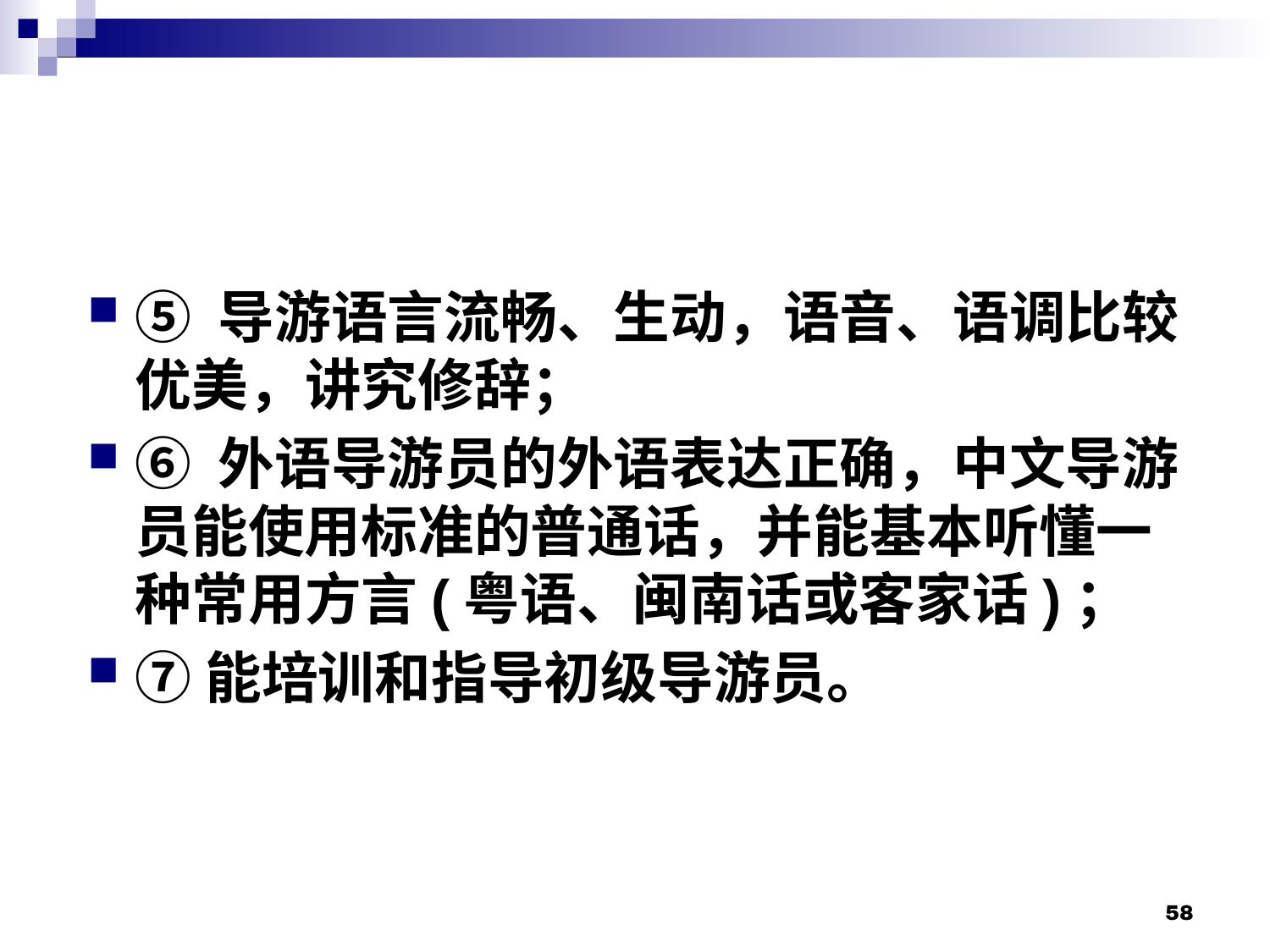

# ⑤ 导游语言流畅、生动，语音、语调比较优美，讲究修辞；
⑥ 外语导游员的外语表达正确，中文导游员能使用标准的普通话，并能基本听懂一种常用方言(粤语、闽南话或客家话)；
⑦能培训和指导初级导游员。
58